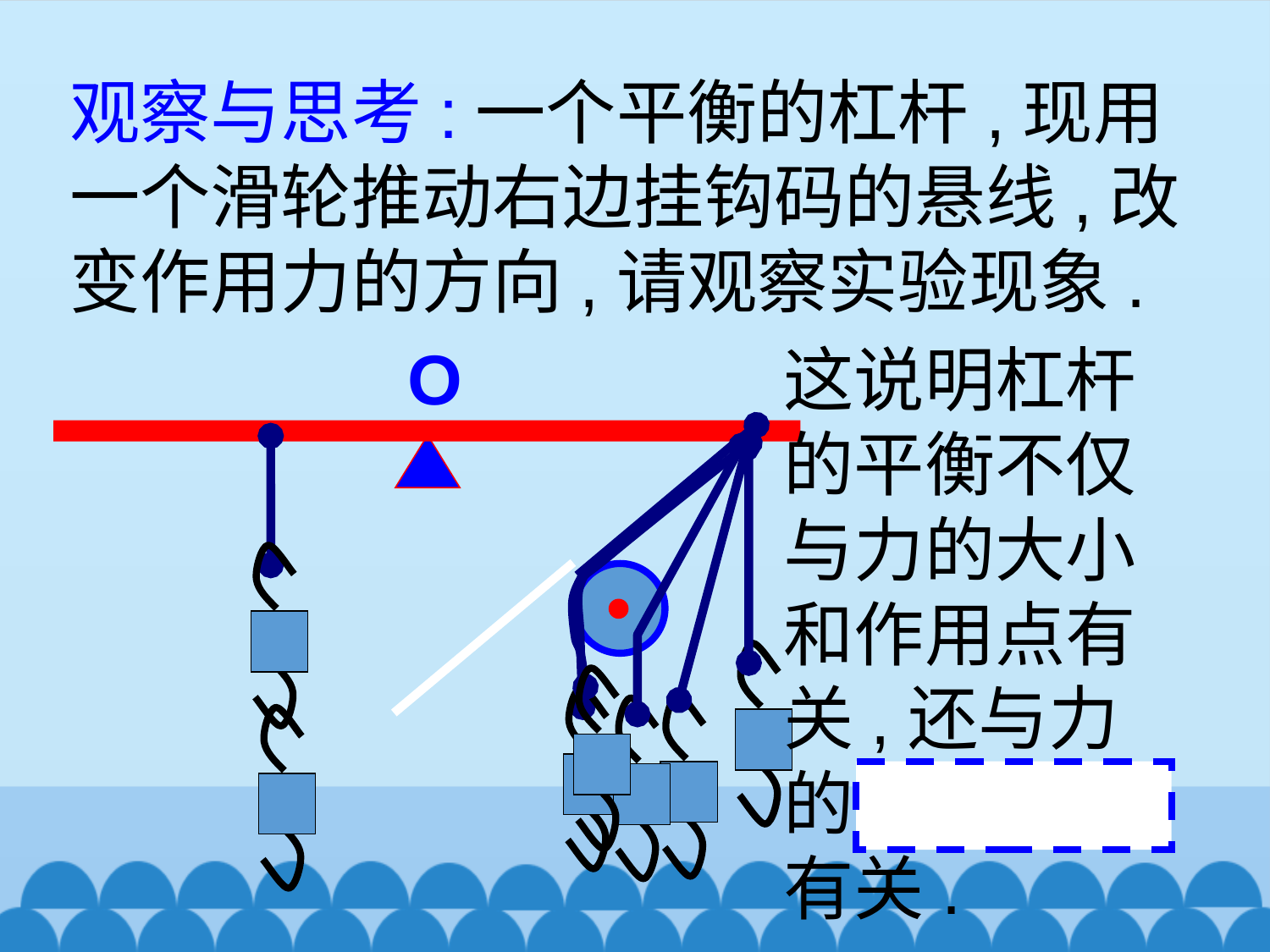

观察与思考:一个平衡的杠杆,现用一个滑轮推动右边挂钩码的悬线,改变作用力的方向,请观察实验现象.
O
这说明杠杆的平衡不仅与力的大小和作用点有关,还与力的作用方向有关.